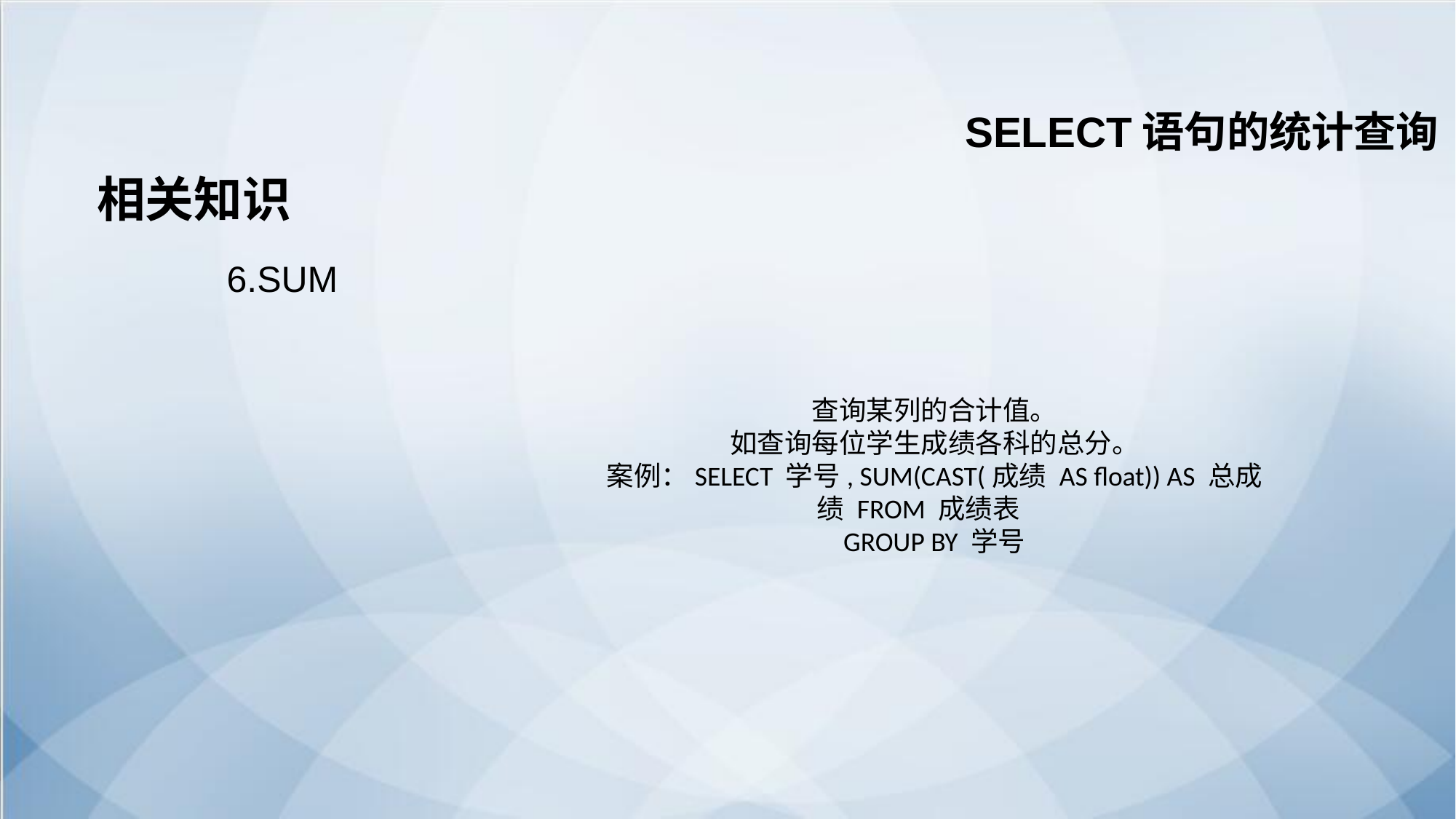

SELECT语句的统计查询
相关知识
6.SUM

查询某列的合计值。
如查询每位学生成绩各科的总分。
案例：SELECT 学号, SUM(CAST(成绩 AS float)) AS 总成绩 FROM 成绩表
GROUP BY 学号